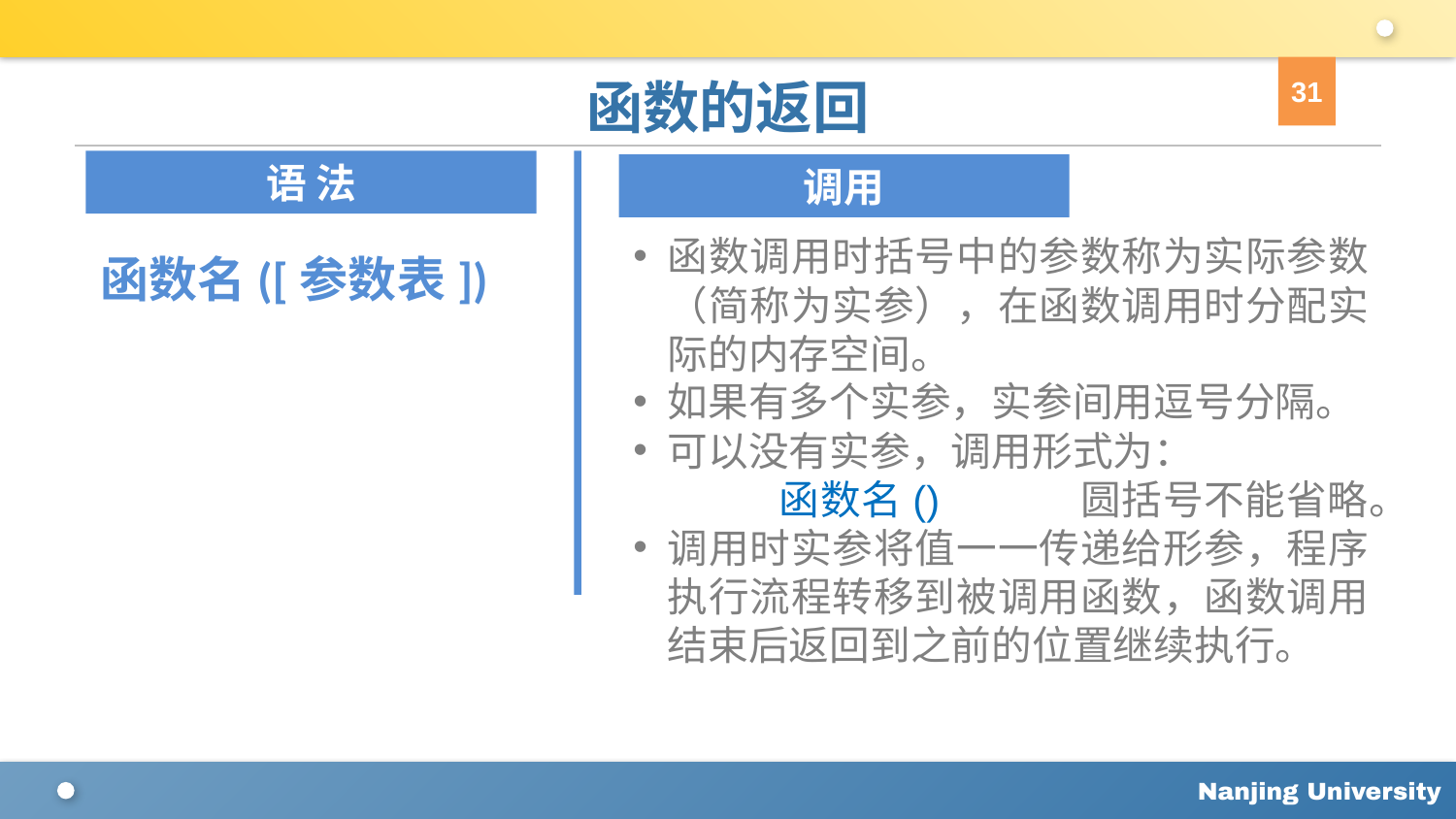

31
# 函数的返回
语 法

调用
函数名([参数表])
函数调用时括号中的参数称为实际参数（简称为实参），在函数调用时分配实际的内存空间。
如果有多个实参，实参间用逗号分隔。
可以没有实参，调用形式为：
	函数名()           圆括号不能省略。
调用时实参将值一一传递给形参，程序执行流程转移到被调用函数，函数调用结束后返回到之前的位置继续执行。